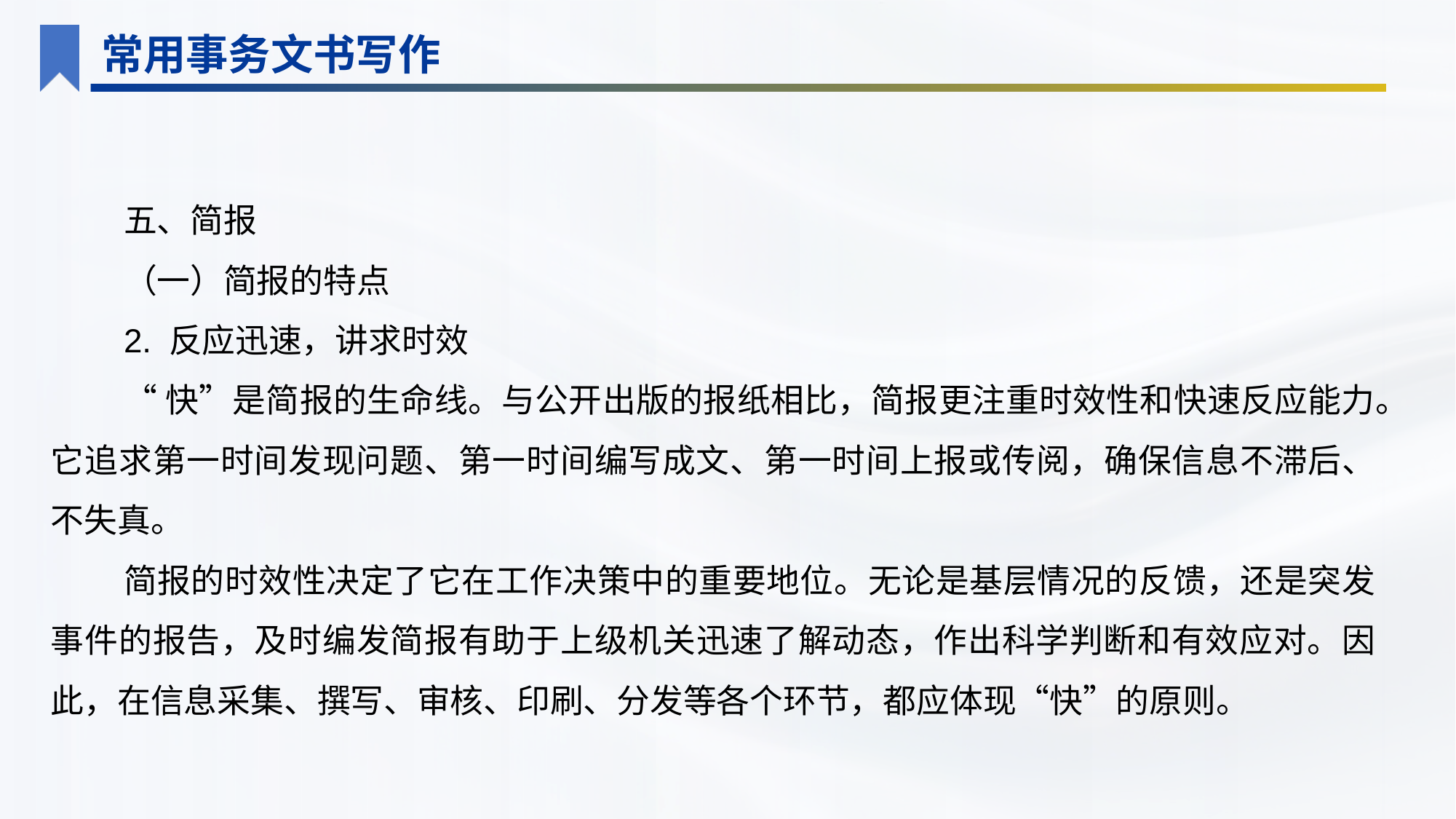

常用事务文书写作
五、简报
（一）简报的特点
2. 反应迅速，讲求时效
“快”是简报的生命线。与公开出版的报纸相比，简报更注重时效性和快速反应能力。它追求第一时间发现问题、第一时间编写成文、第一时间上报或传阅，确保信息不滞后、不失真。
简报的时效性决定了它在工作决策中的重要地位。无论是基层情况的反馈，还是突发事件的报告，及时编发简报有助于上级机关迅速了解动态，作出科学判断和有效应对。因此，在信息采集、撰写、审核、印刷、分发等各个环节，都应体现“快”的原则。